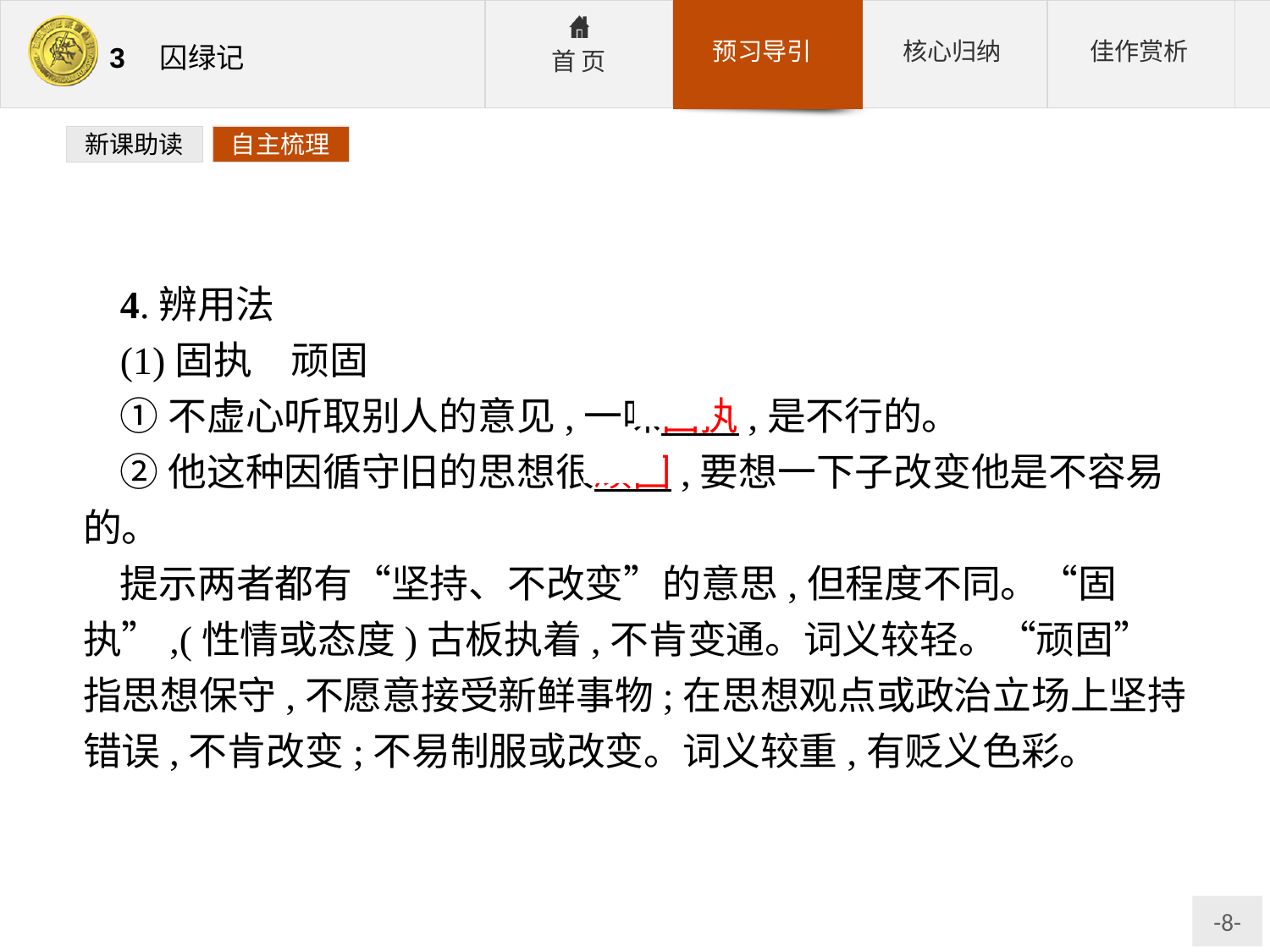

新课助读
自主梳理
4.辨用法
(1)固执　顽固
①不虚心听取别人的意见,一味固执,是不行的。
②他这种因循守旧的思想很顽固,要想一下子改变他是不容易的。
提示两者都有“坚持、不改变”的意思,但程度不同。“固执”,(性情或态度)古板执着,不肯变通。词义较轻。“顽固”指思想保守,不愿意接受新鲜事物;在思想观点或政治立场上坚持错误,不肯改变;不易制服或改变。词义较重,有贬义色彩。